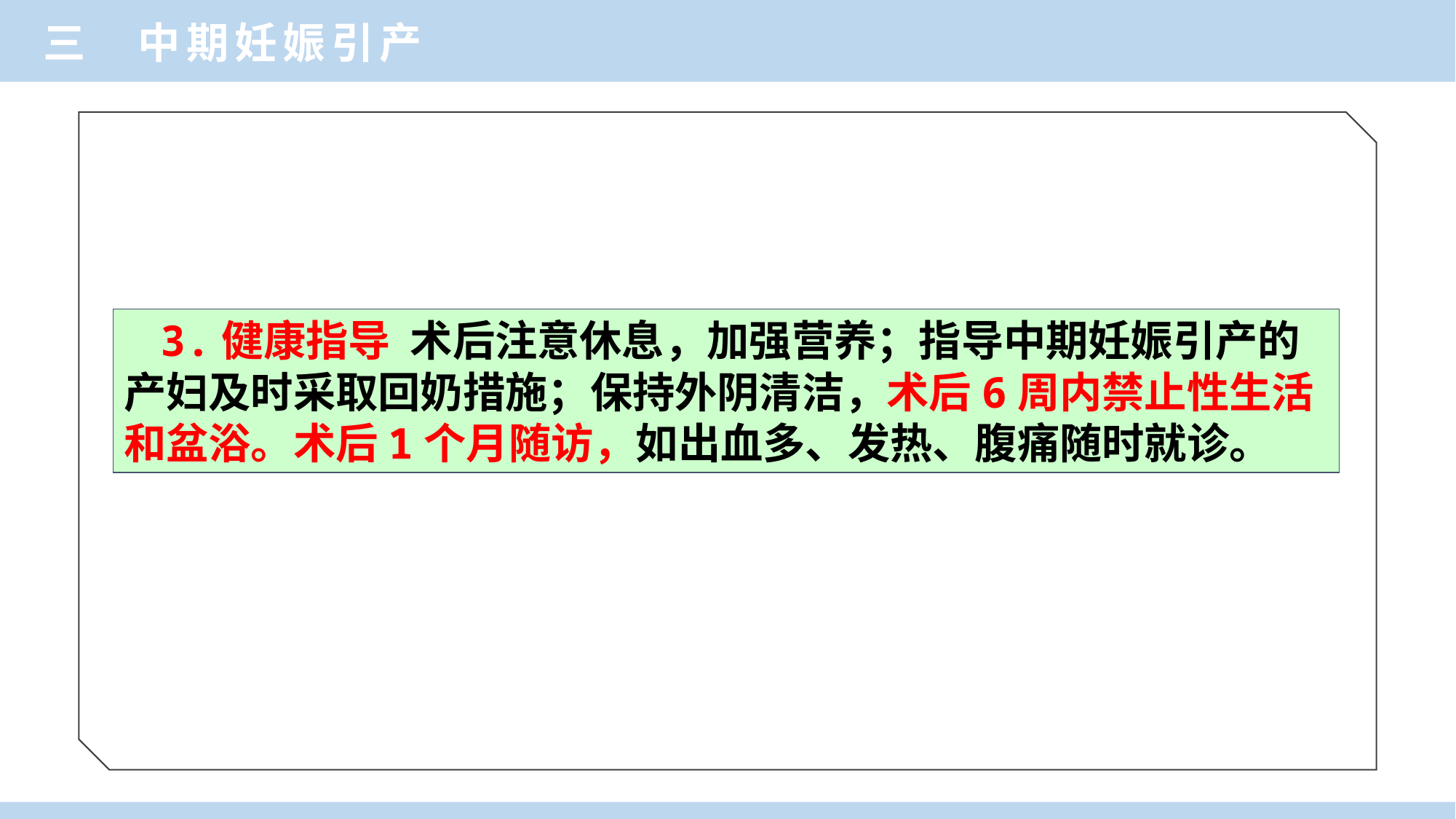

三   中期妊娠引产

3.健康指导  术后注意休息，加强营养；指导中期妊娠引产的产妇及时采取回奶措施；保持外阴清洁，术后6周内禁止性生活和盆浴。术后1个月随访，如出血多、发热、腹痛随时就诊。